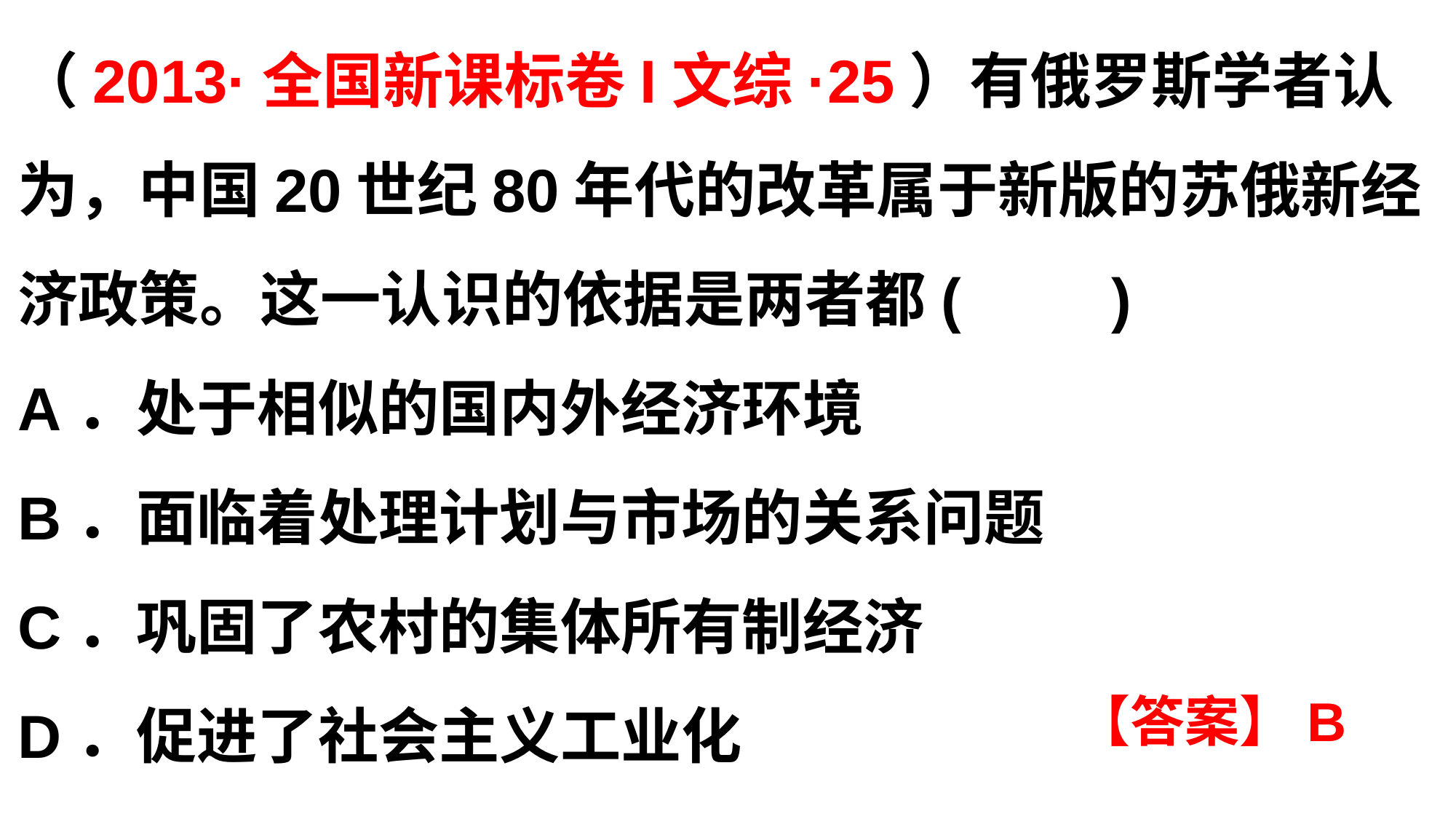

（2013·全国新课标卷I文综·25）有俄罗斯学者认为，中国20世纪80年代的改革属于新版的苏俄新经济政策。这一认识的依据是两者都(　　)
A．处于相似的国内外经济环境
B．面临着处理计划与市场的关系问题
C．巩固了农村的集体所有制经济
D．促进了社会主义工业化
【答案】B